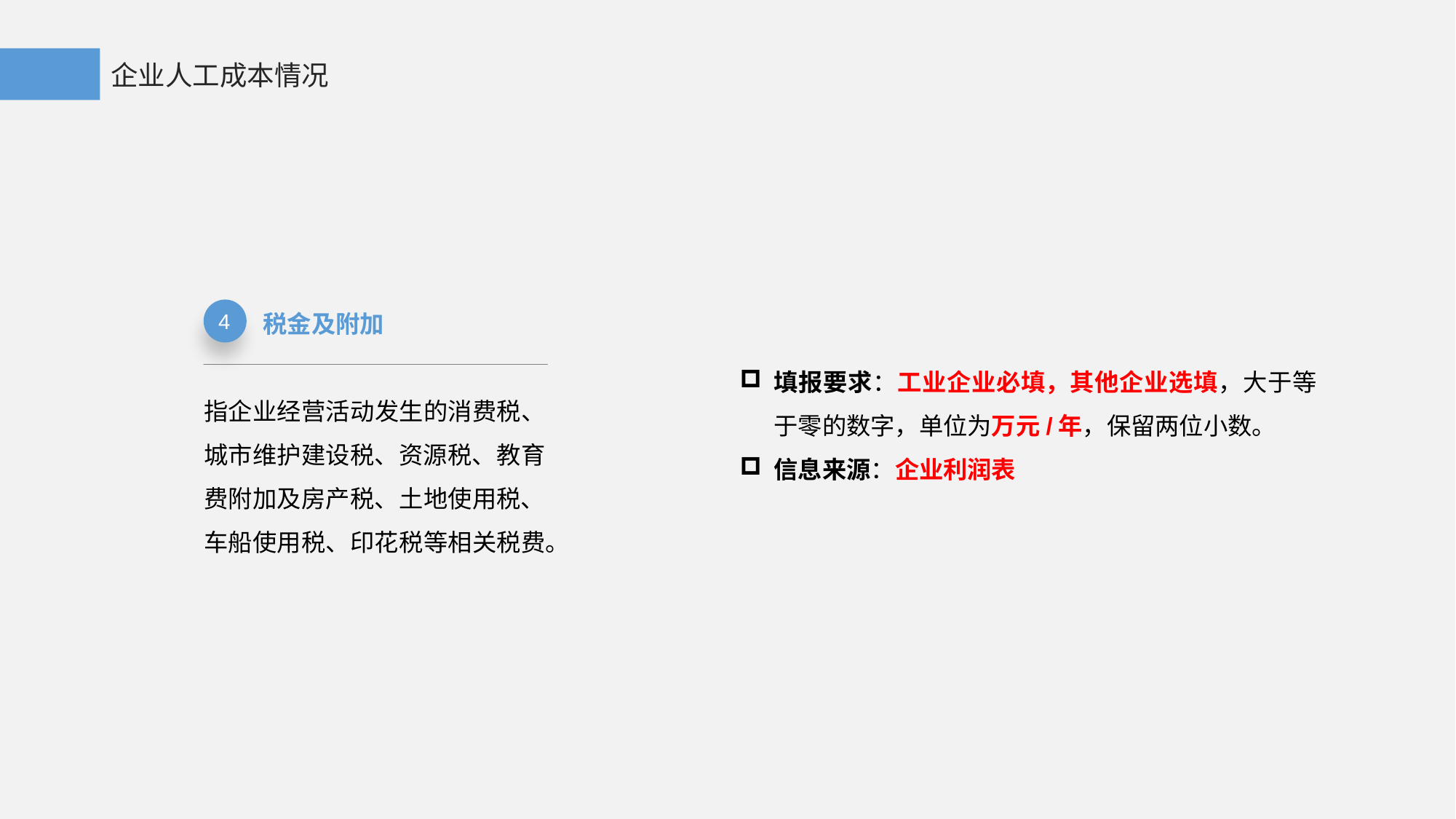

企业人工成本情况

税金及附加
4
填报要求：工业企业必填，其他企业选填，大于等于零的数字，单位为万元/年，保留两位小数。
信息来源：企业利润表
指企业经营活动发生的消费税、城市维护建设税、资源税、教育费附加及房产税、土地使用税、车船使用税、印花税等相关税费。

23